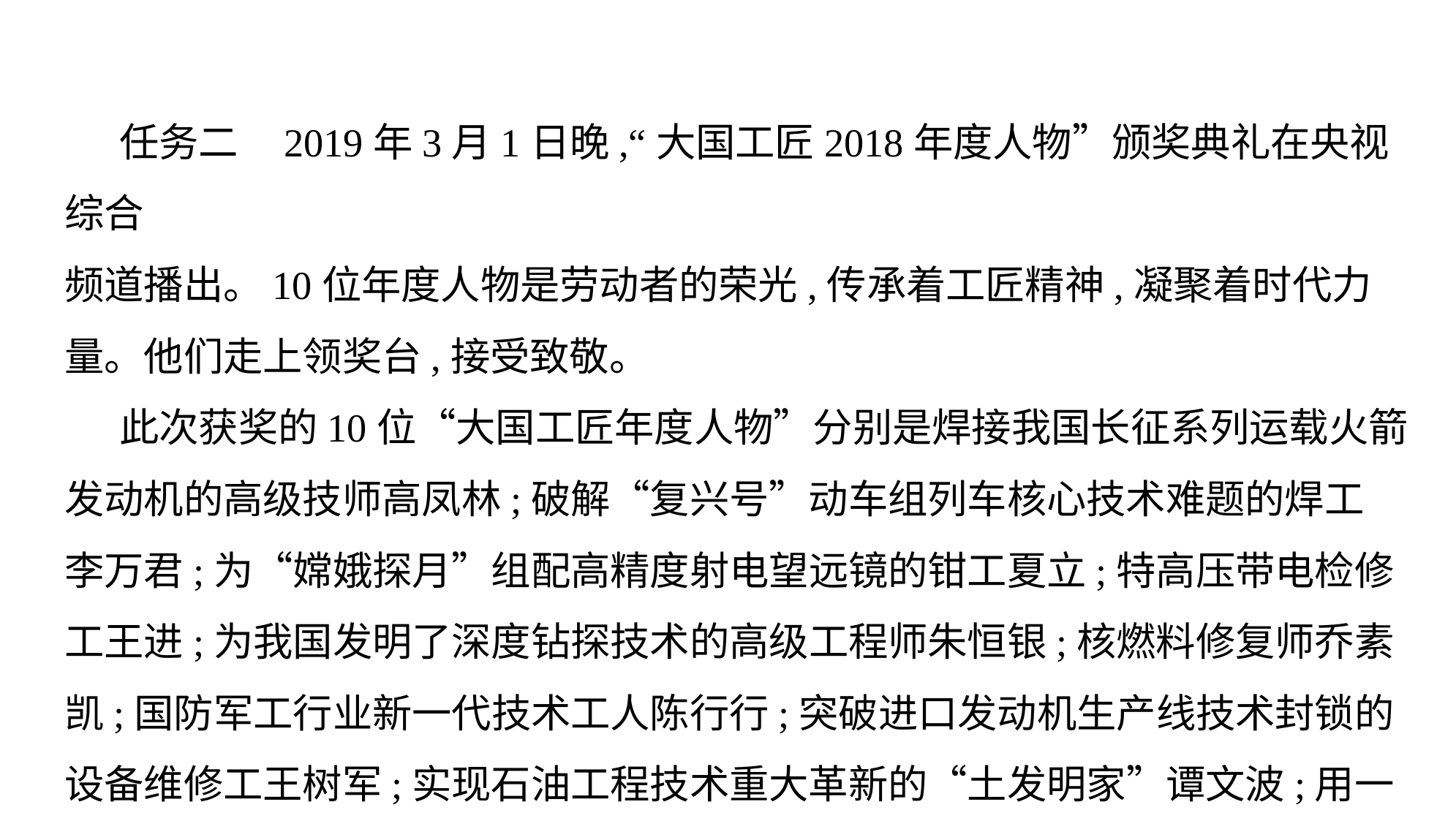

任务二    2019年3月1日晚,“大国工匠2018年度人物”颁奖典礼在央视综合
频道播出。10位年度人物是劳动者的荣光,传承着工匠精神,凝聚着时代力
量。他们走上领奖台,接受致敬。
此次获奖的10位“大国工匠年度人物”分别是焊接我国长征系列运载火箭
发动机的高级技师高凤林;破解“复兴号”动车组列车核心技术难题的焊工
李万君;为“嫦娥探月”组配高精度射电望远镜的钳工夏立;特高压带电检修
工王进;为我国发明了深度钻探技术的高级工程师朱恒银;核燃料修复师乔素
凯;国防军工行业新一代技术工人陈行行;突破进口发动机生产线技术封锁的
设备维修工王树军;实现石油工程技术重大革新的“土发明家”谭文波;用一
生和时间赛跑、抢救国宝的文物修复师李云鹤。